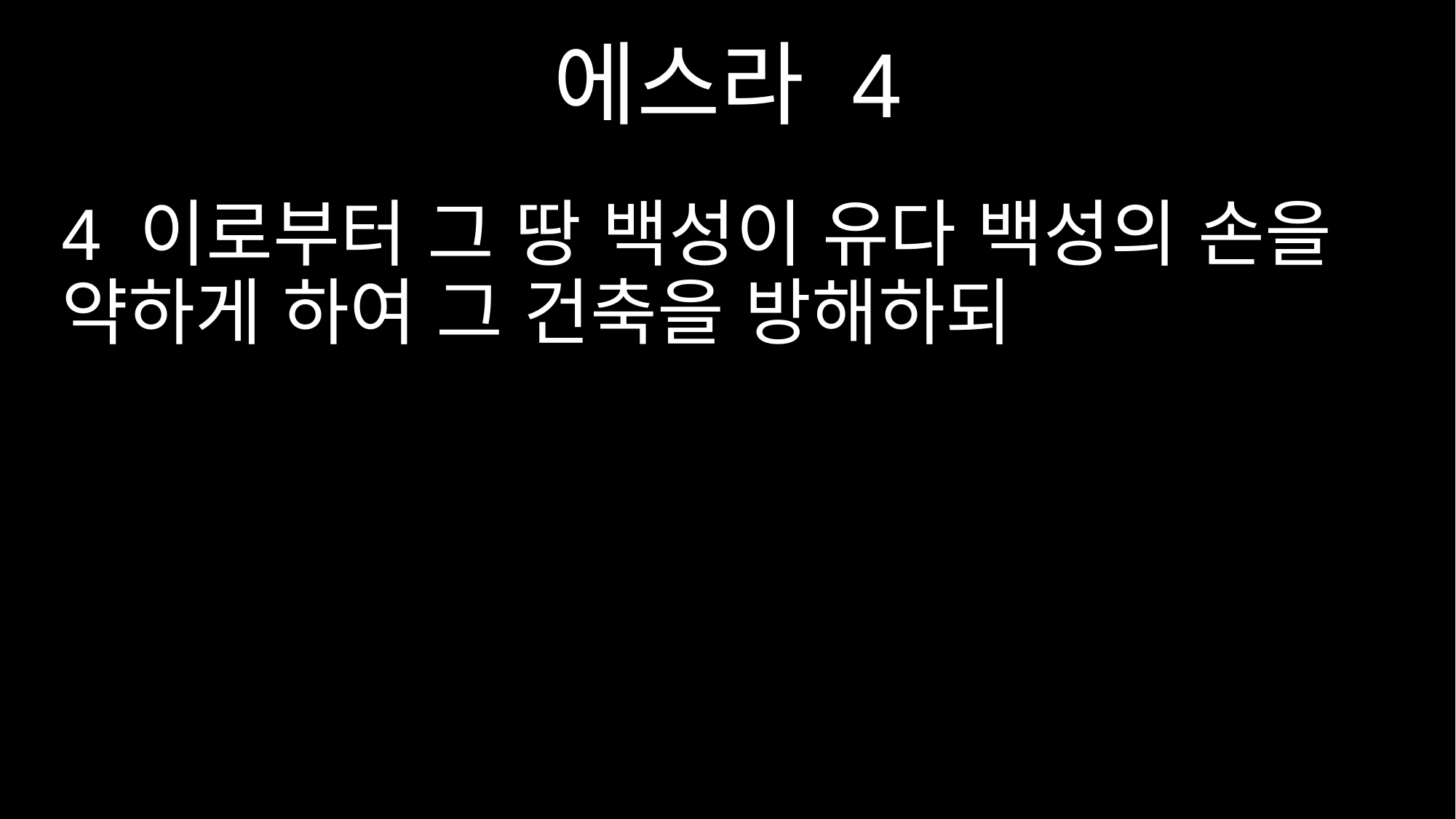

에스라 4
4 이로부터 그 땅 백성이 유다 백성의 손을 약하게 하여 그 건축을 방해하되